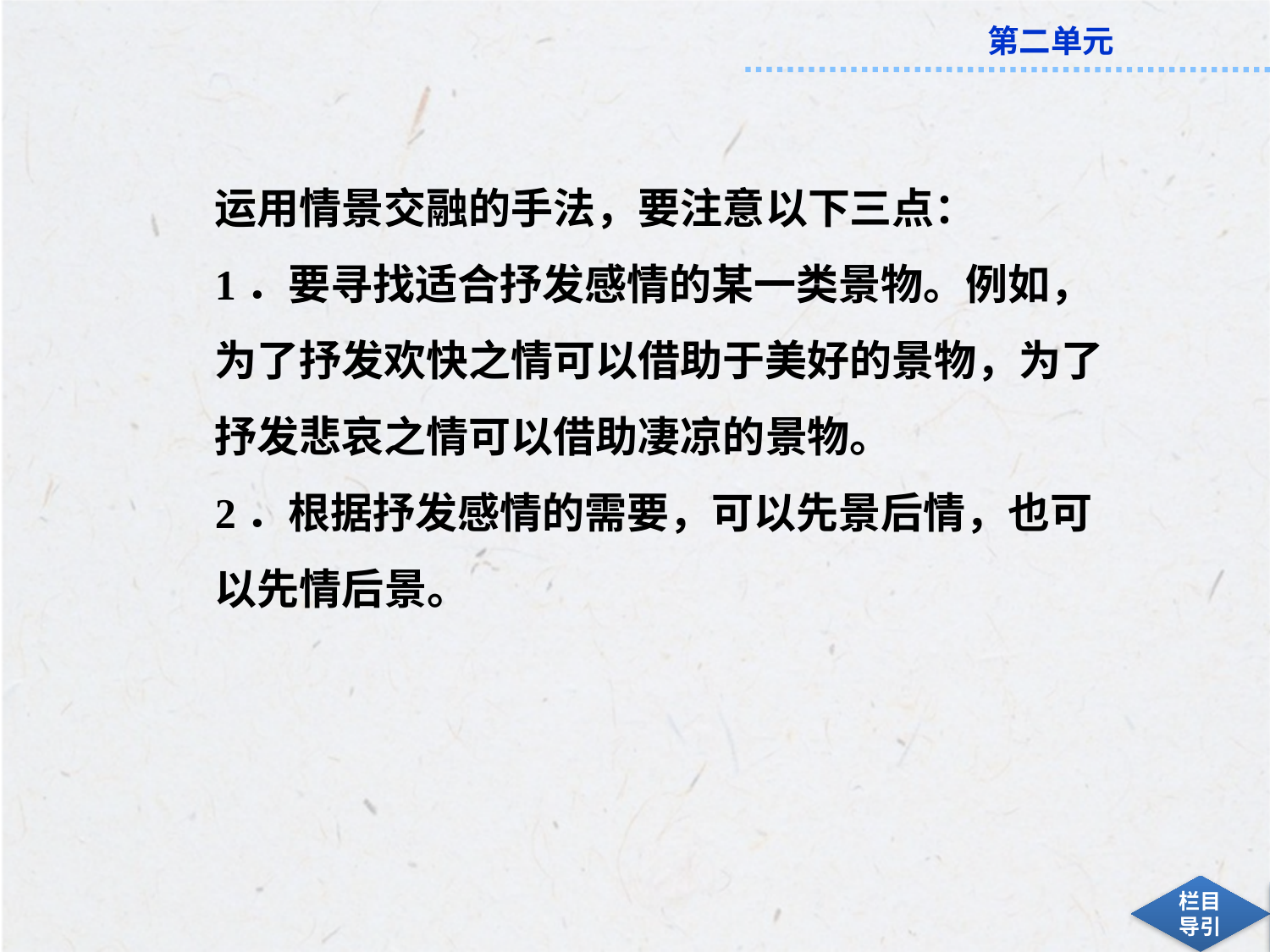

运用情景交融的手法，要注意以下三点：
1．要寻找适合抒发感情的某一类景物。例如，为了抒发欢快之情可以借助于美好的景物，为了抒发悲哀之情可以借助凄凉的景物。
2．根据抒发感情的需要，可以先景后情，也可以先情后景。